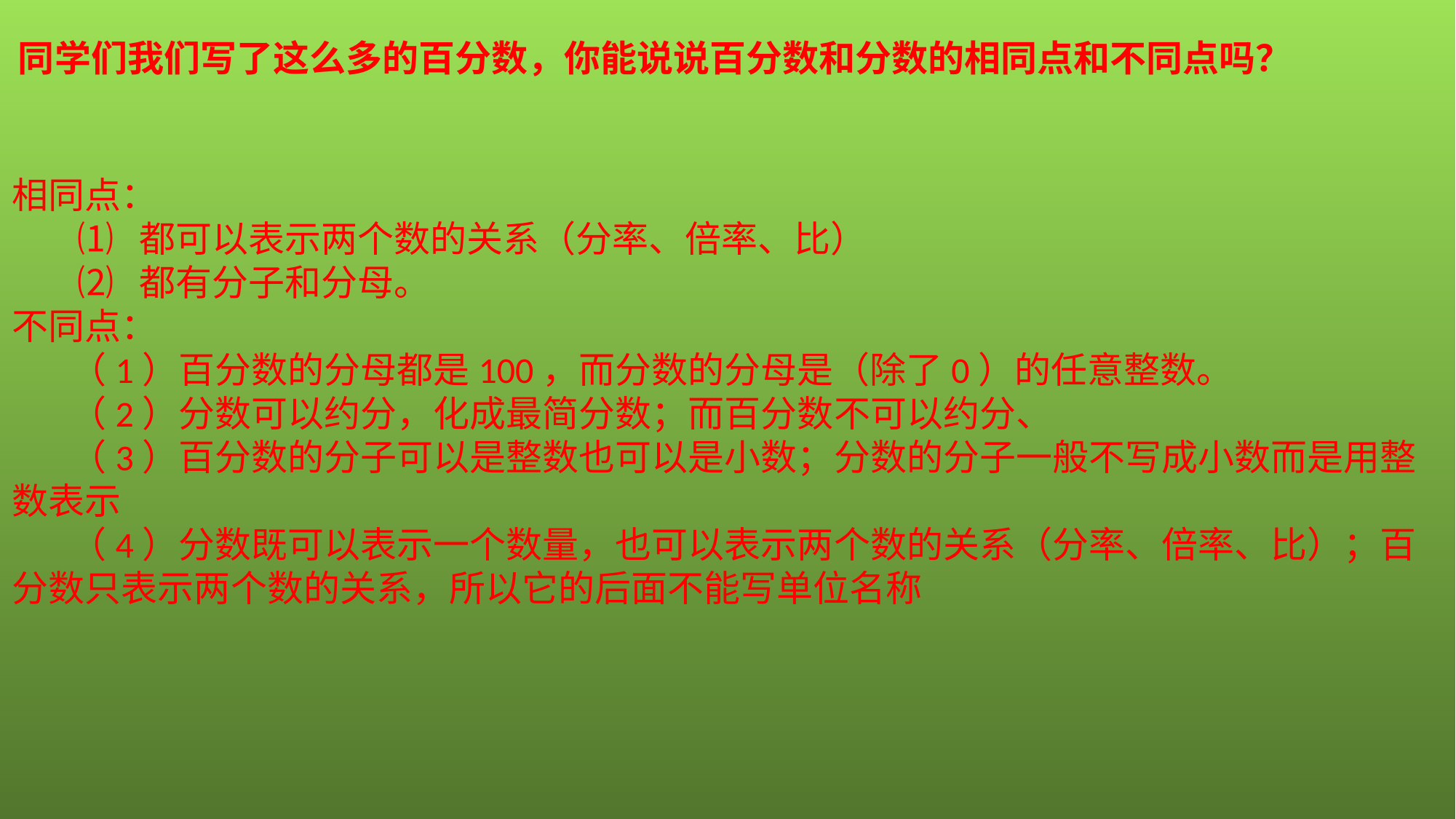

同学们我们写了这么多的百分数，你能说说百分数和分数的相同点和不同点吗？
相同点：
        ⑴  都可以表示两个数的关系（分率、倍率、比）
        ⑵  都有分子和分母。
不同点：
      （1）百分数的分母都是100，而分数的分母是（除了0）的任意整数。
      （2）分数可以约分，化成最简分数；而百分数不可以约分、
      （3）百分数的分子可以是整数也可以是小数；分数的分子一般不写成小数而是用整数表示
      （4）分数既可以表示一个数量，也可以表示两个数的关系（分率、倍率、比）；百分数只表示两个数的关系，所以它的后面不能写单位名称